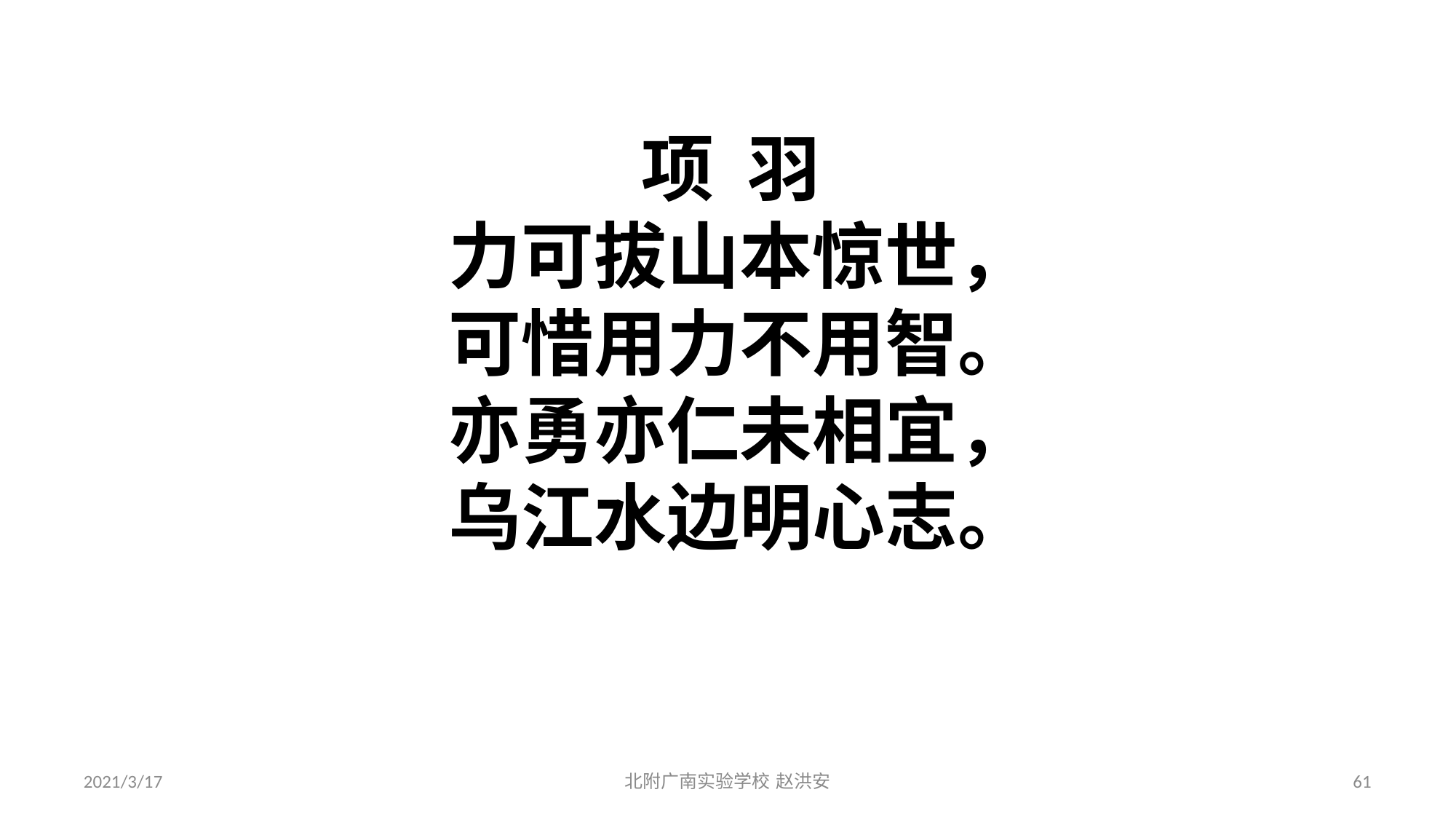

项  羽
力可拔山本惊世，
可惜用力不用智。
亦勇亦仁未相宜，
乌江水边明心志。
2021/3/17
北附广南实验学校 赵洪安
61